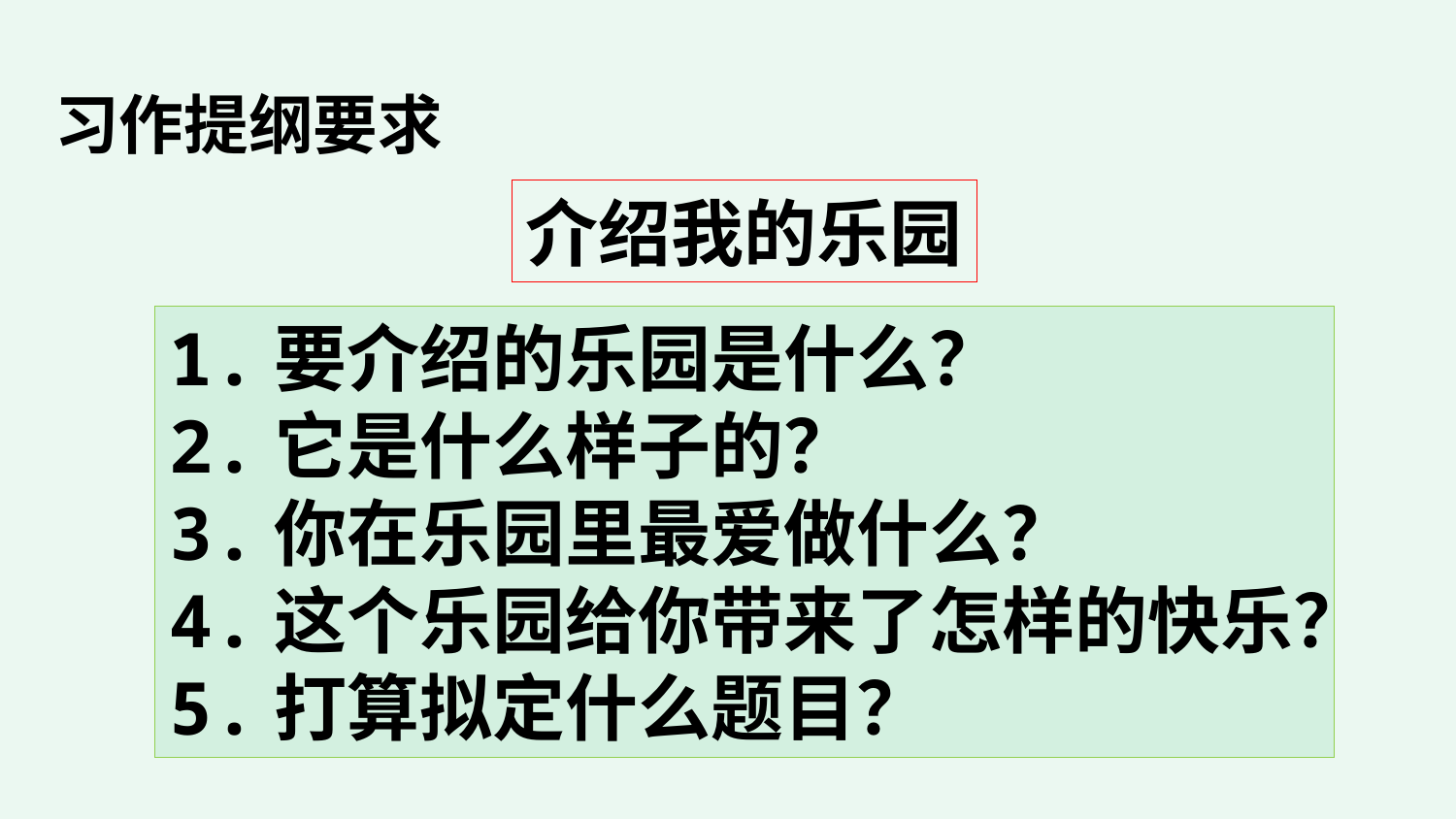

习作提纲要求
介绍我的乐园
1.要介绍的乐园是什么？
2.它是什么样子的？
3.你在乐园里最爱做什么？
4.这个乐园给你带来了怎样的快乐？
5.打算拟定什么题目？